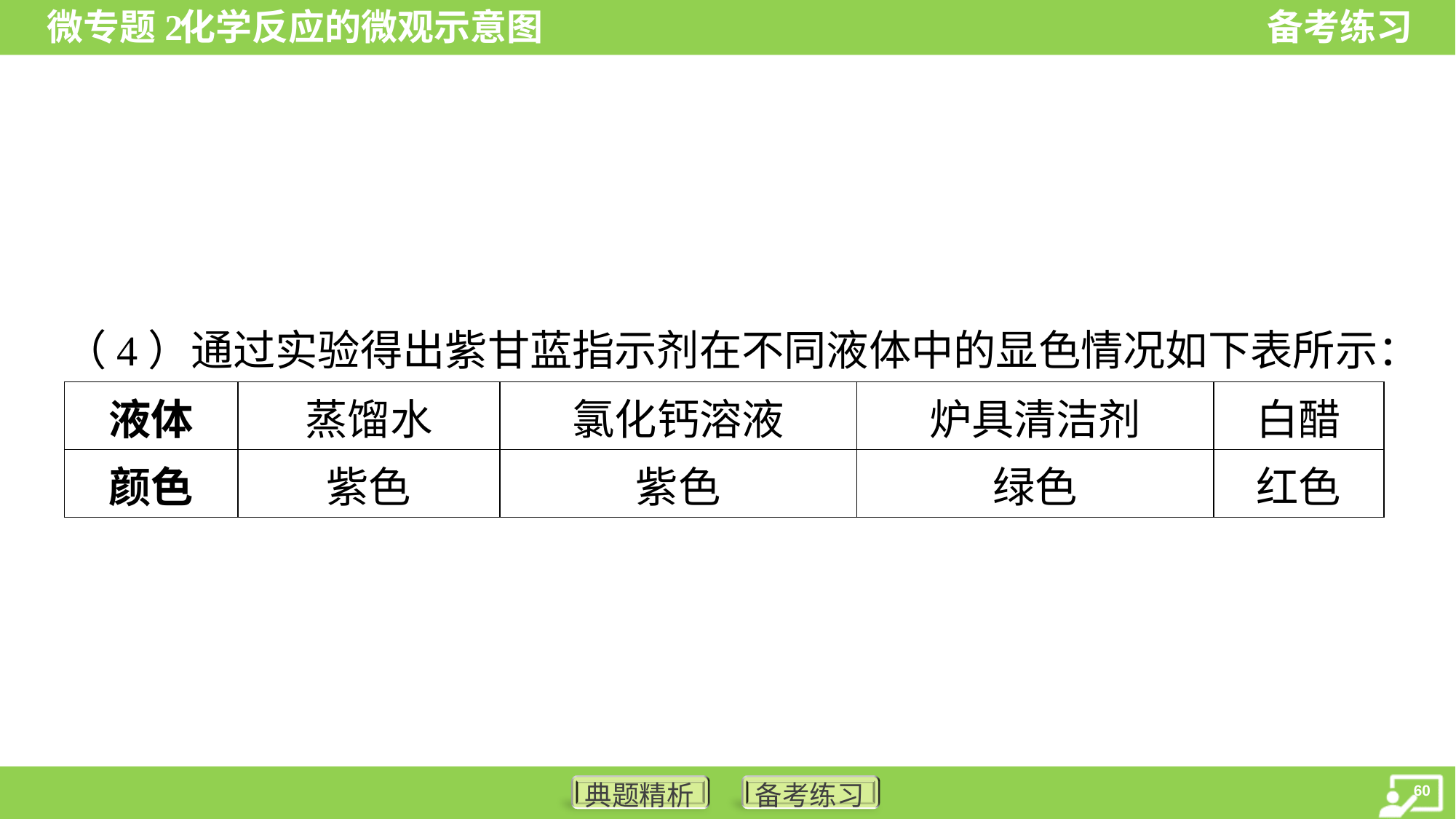

（4）通过实验得出紫甘蓝指示剂在不同液体中的显色情况如下表所示：
| 液体 | 蒸馏水 | 氯化钙溶液 | 炉具清洁剂 | 白醋 |
| --- | --- | --- | --- | --- |
| 颜色 | 紫色 | 紫色 | 绿色 | 红色 |